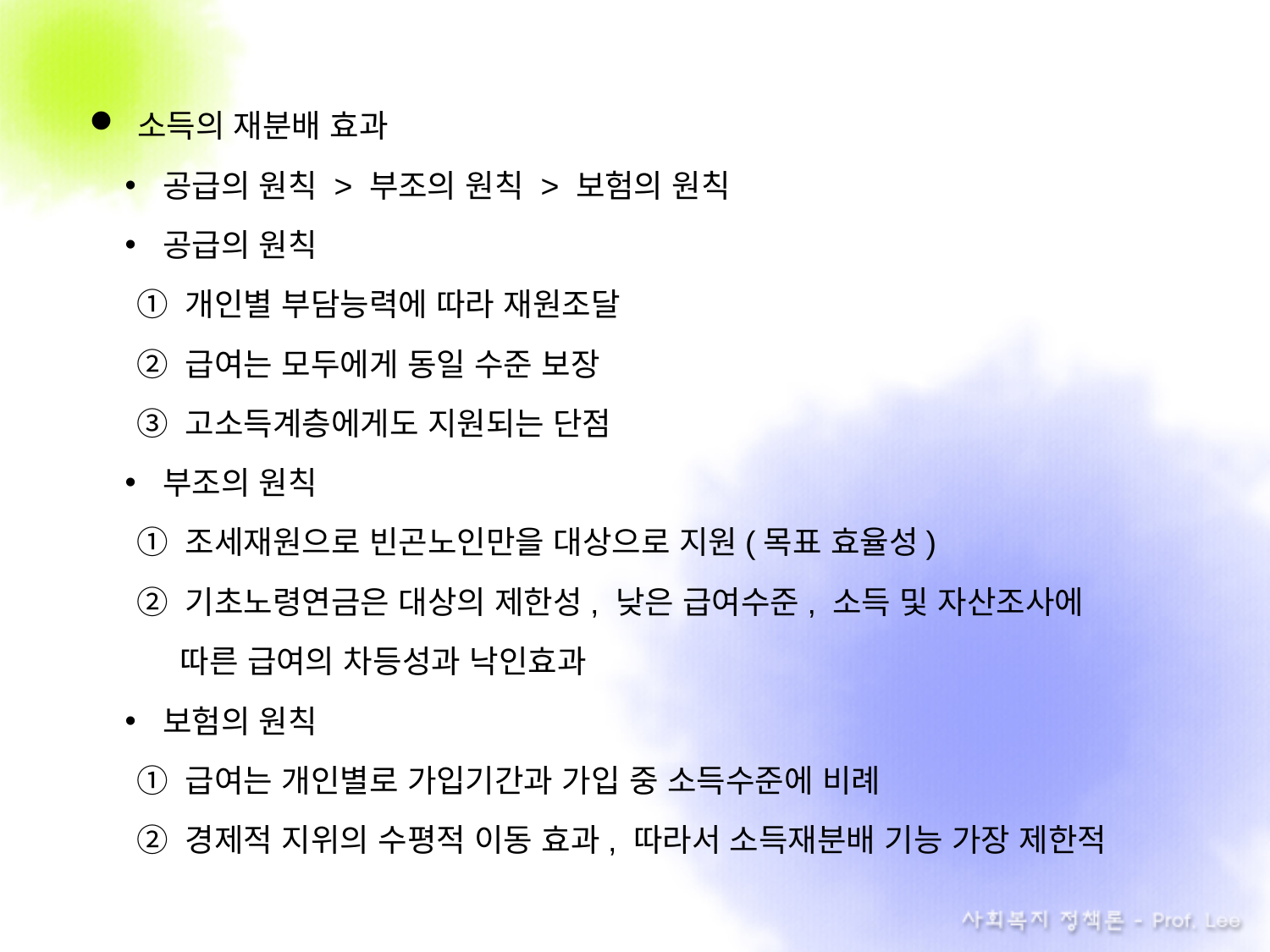

소득의 재분배 효과
공급의 원칙 > 부조의 원칙 > 보험의 원칙
공급의 원칙
① 개인별 부담능력에 따라 재원조달
② 급여는 모두에게 동일 수준 보장
③ 고소득계층에게도 지원되는 단점
부조의 원칙
① 조세재원으로 빈곤노인만을 대상으로 지원(목표 효율성)
② 기초노령연금은 대상의 제한성, 낮은 급여수준, 소득 및 자산조사에
    따른 급여의 차등성과 낙인효과
보험의 원칙
① 급여는 개인별로 가입기간과 가입 중 소득수준에 비례
② 경제적 지위의 수평적 이동 효과, 따라서 소득재분배 기능 가장 제한적